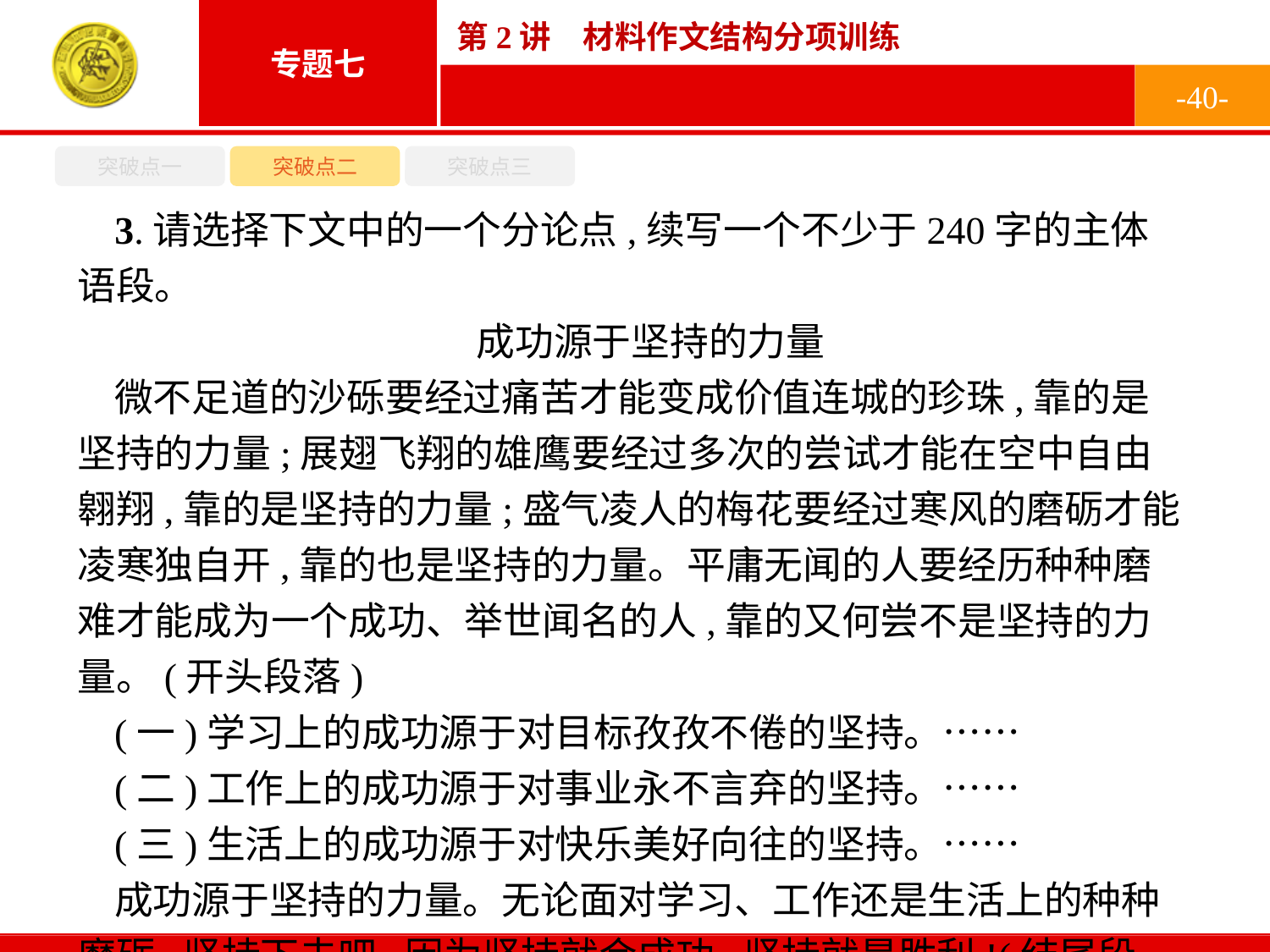

-40-
突破点一
突破点二
突破点三
3.请选择下文中的一个分论点,续写一个不少于240字的主体语段。
成功源于坚持的力量
微不足道的沙砾要经过痛苦才能变成价值连城的珍珠,靠的是坚持的力量;展翅飞翔的雄鹰要经过多次的尝试才能在空中自由翱翔,靠的是坚持的力量;盛气凌人的梅花要经过寒风的磨砺才能凌寒独自开,靠的也是坚持的力量。平庸无闻的人要经历种种磨难才能成为一个成功、举世闻名的人,靠的又何尝不是坚持的力量。(开头段落)
(一)学习上的成功源于对目标孜孜不倦的坚持。……
(二)工作上的成功源于对事业永不言弃的坚持。……
(三)生活上的成功源于对快乐美好向往的坚持。……
成功源于坚持的力量。无论面对学习、工作还是生活上的种种磨砺,坚持下去吧,因为坚持就会成功,坚持就是胜利!(结尾段落)